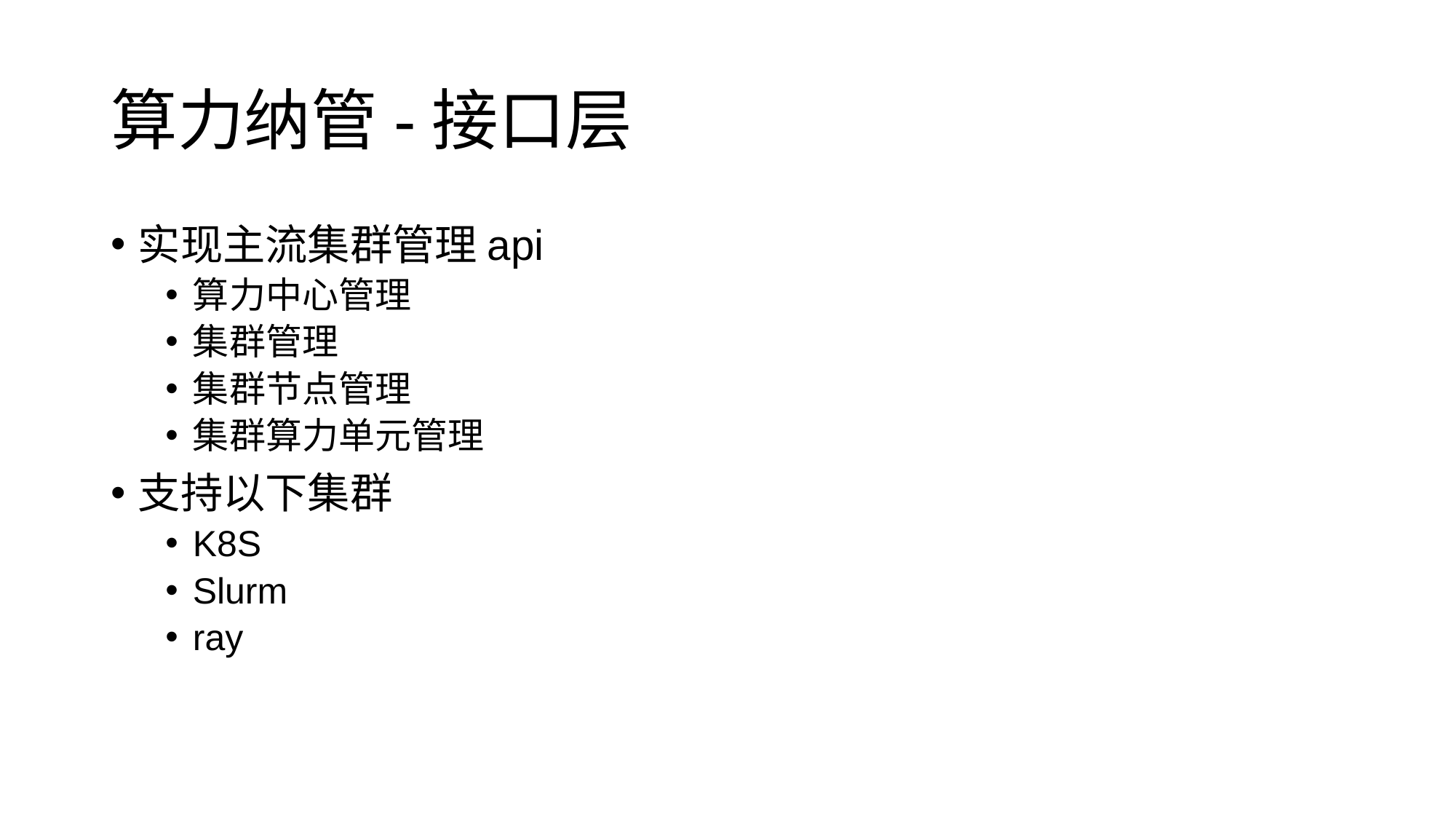

# 算力纳管-接口层
实现主流集群管理api
算力中心管理
集群管理
集群节点管理
集群算力单元管理
支持以下集群
K8S
Slurm
ray